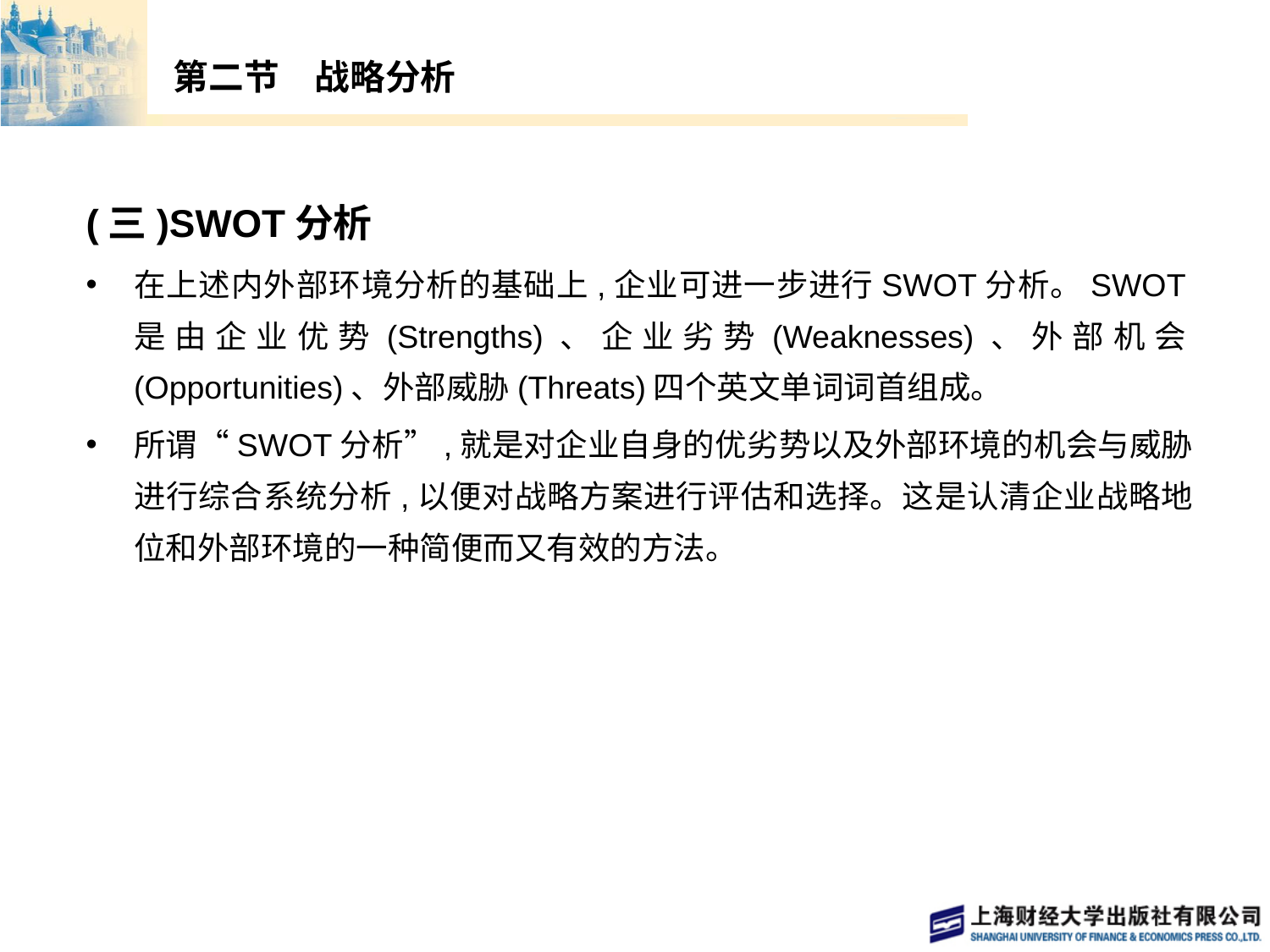

# 第二节　战略分析
(三)SWOT分析
在上述内外部环境分析的基础上,企业可进一步进行SWOT分析。SWOT是由企业优势(Strengths)、企业劣势(Weaknesses)、外部机会(Opportunities)、外部威胁(Threats)四个英文单词词首组成。
所谓“SWOT分析”,就是对企业自身的优劣势以及外部环境的机会与威胁进行综合系统分析,以便对战略方案进行评估和选择。这是认清企业战略地位和外部环境的一种简便而又有效的方法。